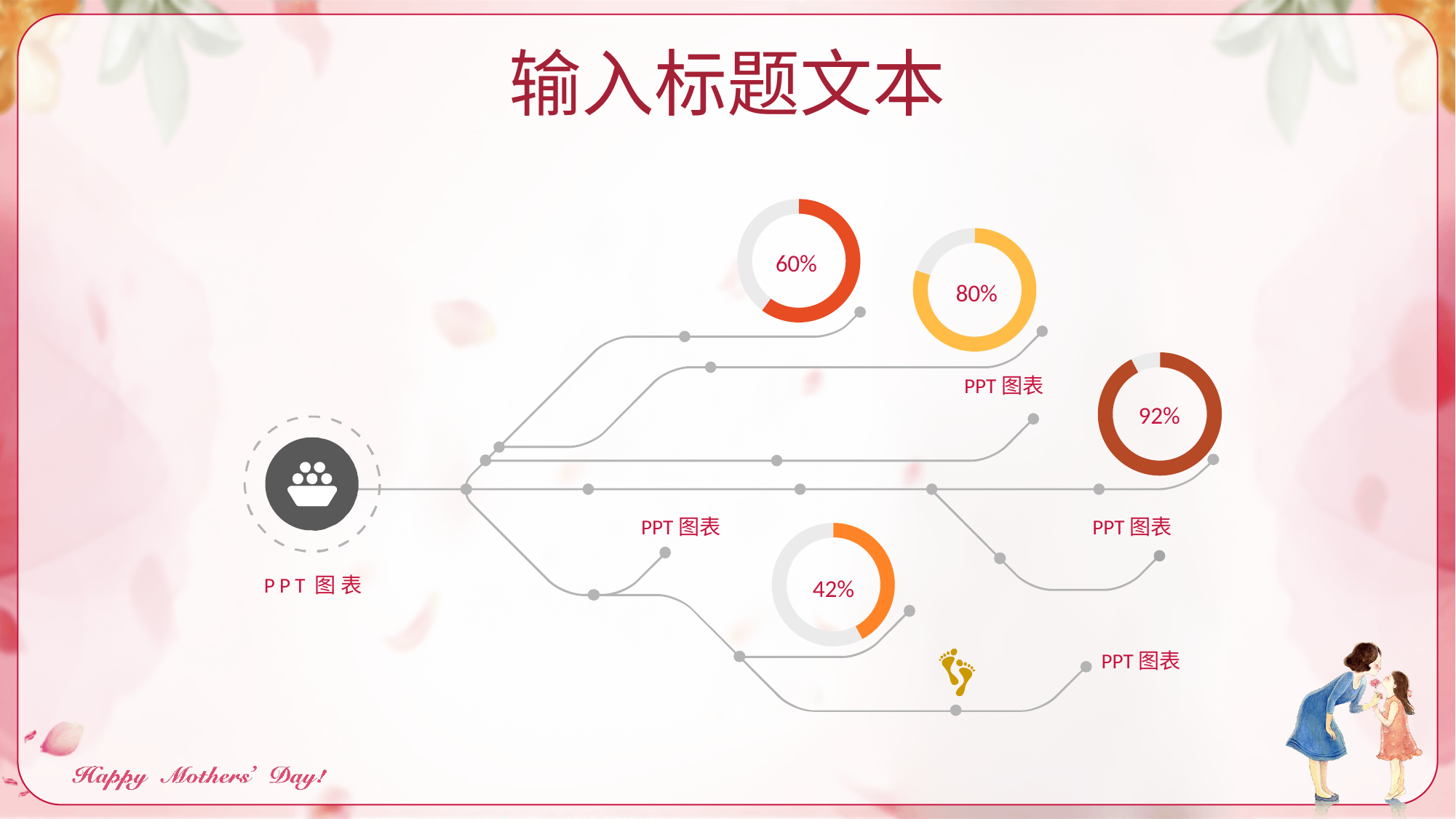

输入标题文本

60%
80%

PPT图表
92%

PPT图表
PPT图表

PPT图表
42%

PPT图表